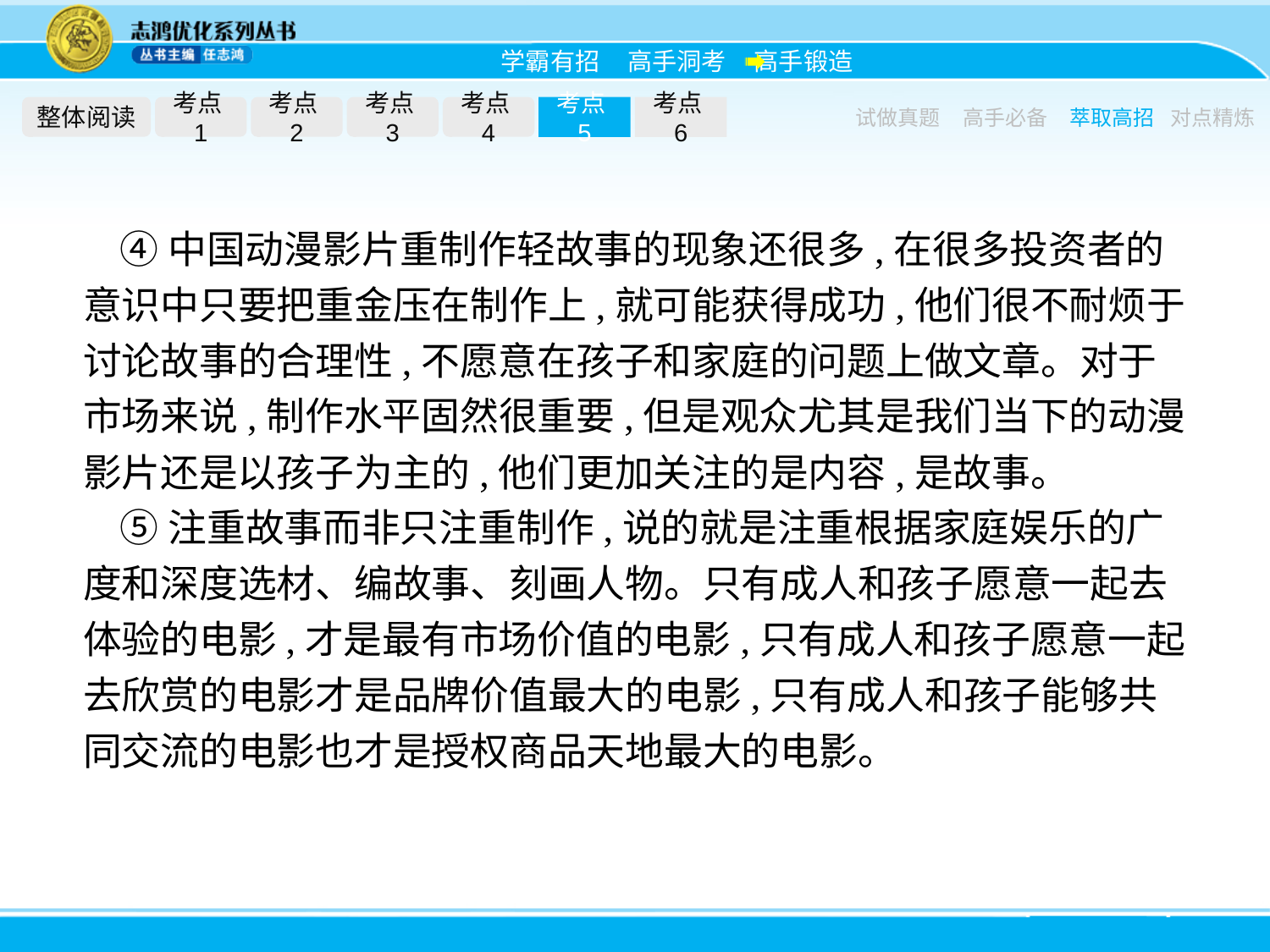

整体阅读
考点1
考点2
考点3
考点4
考点5
考点6
试做真题
高手必备
萃取高招
对点精炼
④中国动漫影片重制作轻故事的现象还很多,在很多投资者的意识中只要把重金压在制作上,就可能获得成功,他们很不耐烦于讨论故事的合理性,不愿意在孩子和家庭的问题上做文章。对于市场来说,制作水平固然很重要,但是观众尤其是我们当下的动漫影片还是以孩子为主的,他们更加关注的是内容,是故事。
⑤注重故事而非只注重制作,说的就是注重根据家庭娱乐的广度和深度选材、编故事、刻画人物。只有成人和孩子愿意一起去体验的电影,才是最有市场价值的电影,只有成人和孩子愿意一起去欣赏的电影才是品牌价值最大的电影,只有成人和孩子能够共同交流的电影也才是授权商品天地最大的电影。